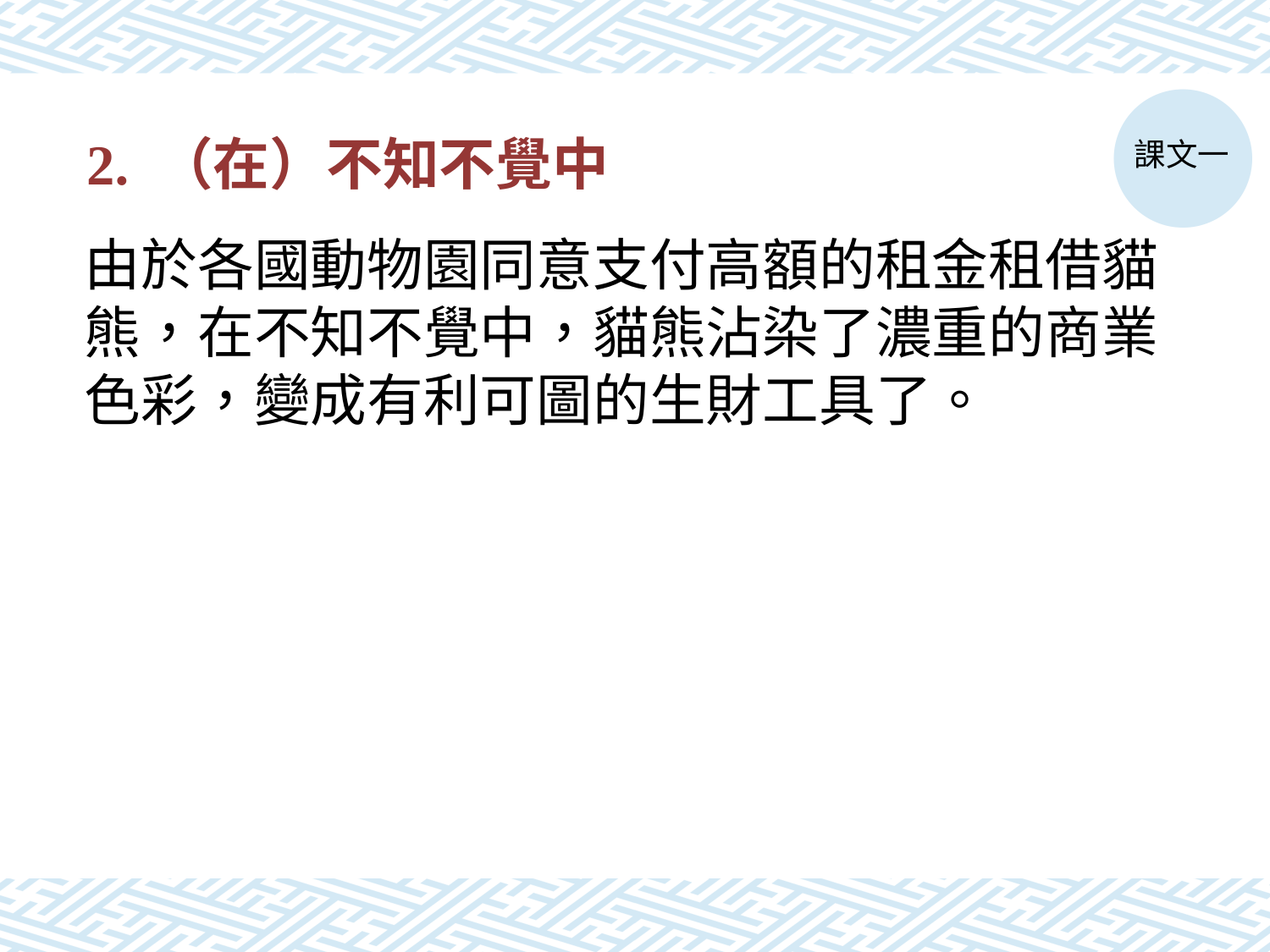

課文一
# 2. （在）不知不覺中
由於各國動物園同意支付高額的租金租借貓熊，在不知不覺中，貓熊沾染了濃重的商業色彩，變成有利可圖的生財工具了。